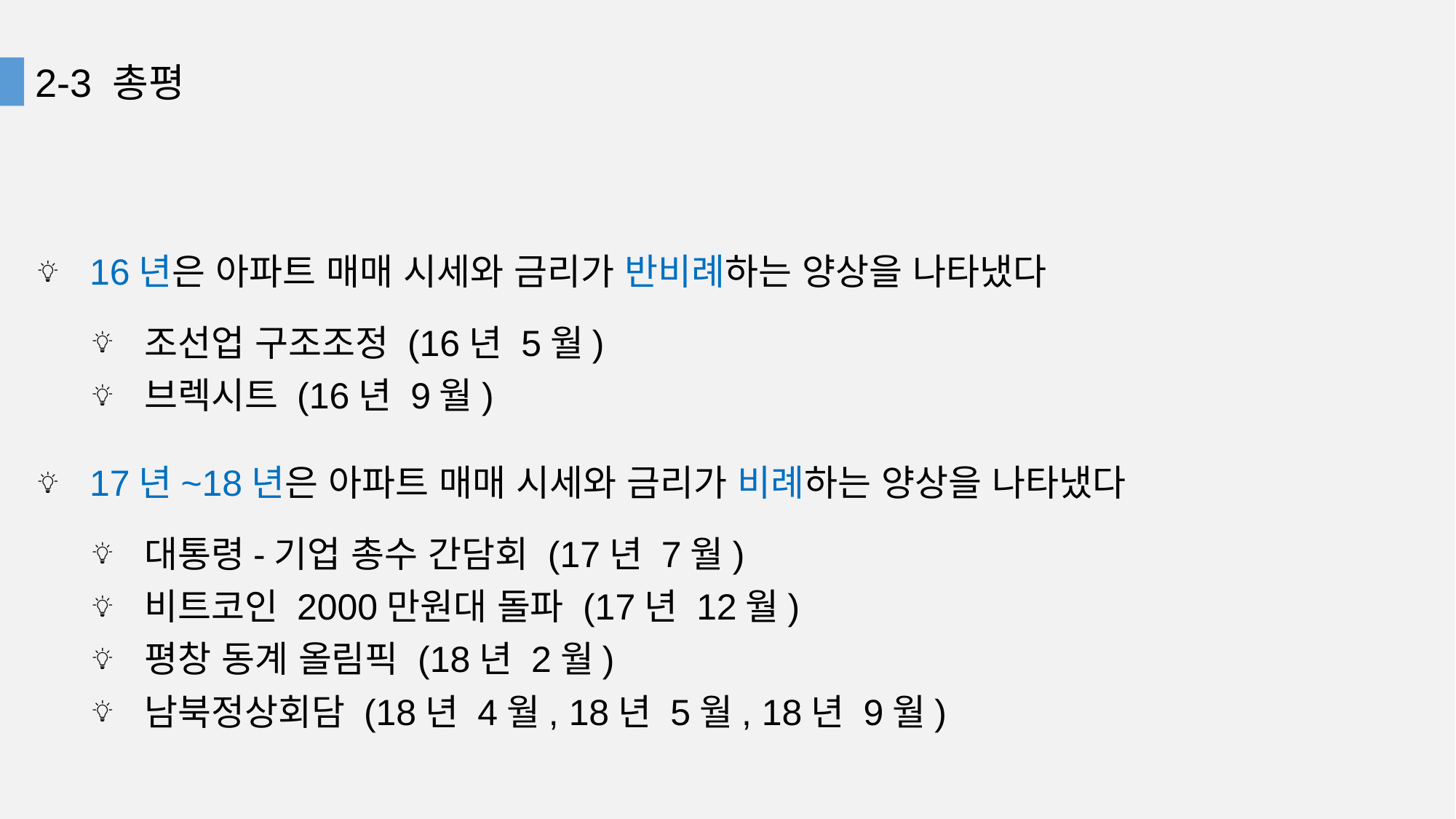

2-3 총평

16년은 아파트 매매 시세와 금리가 반비례하는 양상을 나타냈다

조선업 구조조정 (16년 5월)

브렉시트 (16년 9월)

17년~18년은 아파트 매매 시세와 금리가 비례하는 양상을 나타냈다

대통령-기업 총수 간담회 (17년 7월)

비트코인 2000만원대 돌파 (17년 12월)

평창 동계 올림픽 (18년 2월)

남북정상회담 (18년 4월, 18년 5월, 18년 9월)